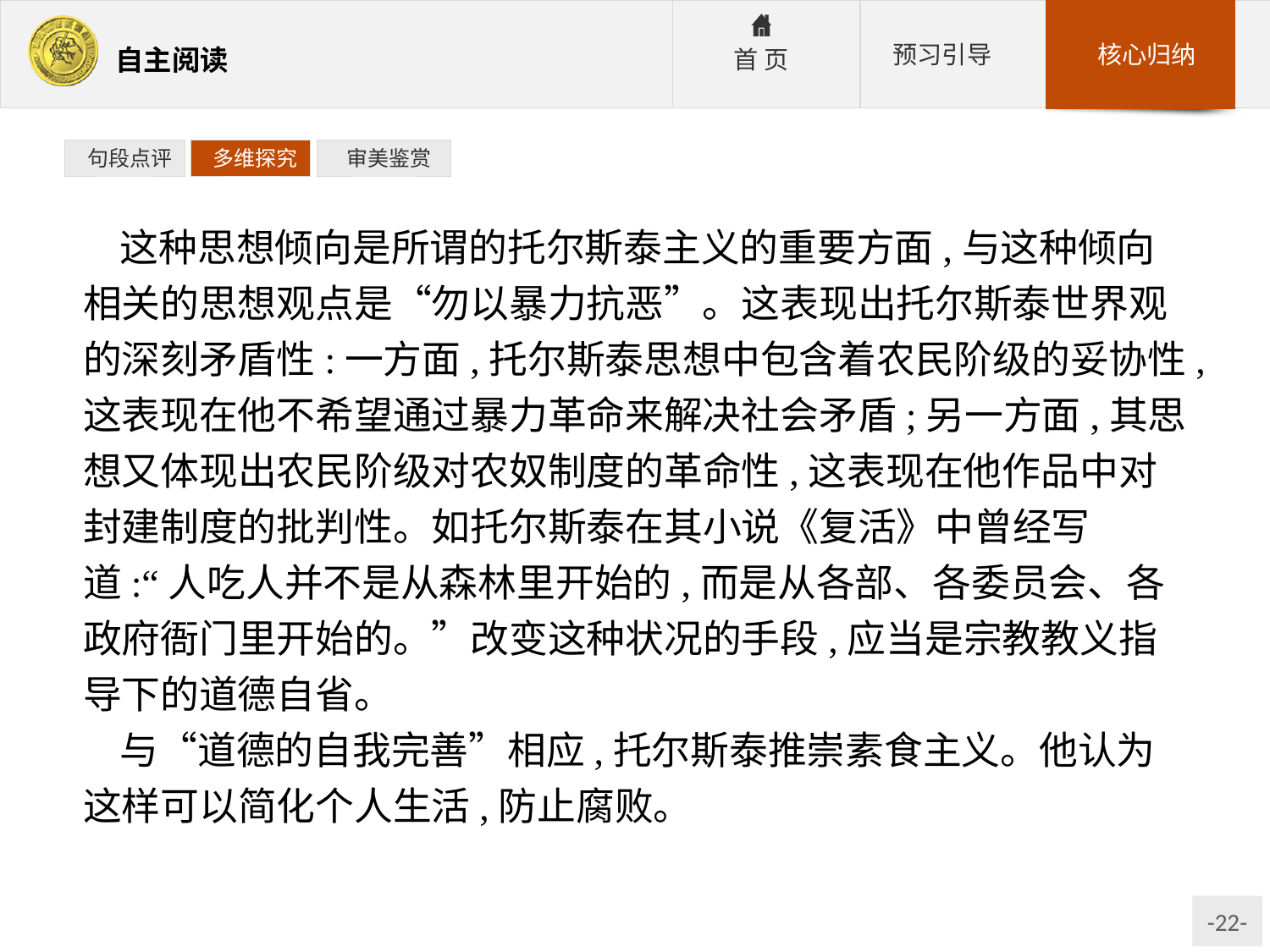

句段点评
 多维探究
 审美鉴赏
这种思想倾向是所谓的托尔斯泰主义的重要方面,与这种倾向相关的思想观点是“勿以暴力抗恶”。这表现出托尔斯泰世界观的深刻矛盾性:一方面,托尔斯泰思想中包含着农民阶级的妥协性,这表现在他不希望通过暴力革命来解决社会矛盾;另一方面,其思想又体现出农民阶级对农奴制度的革命性,这表现在他作品中对封建制度的批判性。如托尔斯泰在其小说《复活》中曾经写道:“人吃人并不是从森林里开始的,而是从各部、各委员会、各政府衙门里开始的。”改变这种状况的手段,应当是宗教教义指导下的道德自省。
与“道德的自我完善”相应,托尔斯泰推崇素食主义。他认为这样可以简化个人生活,防止腐败。